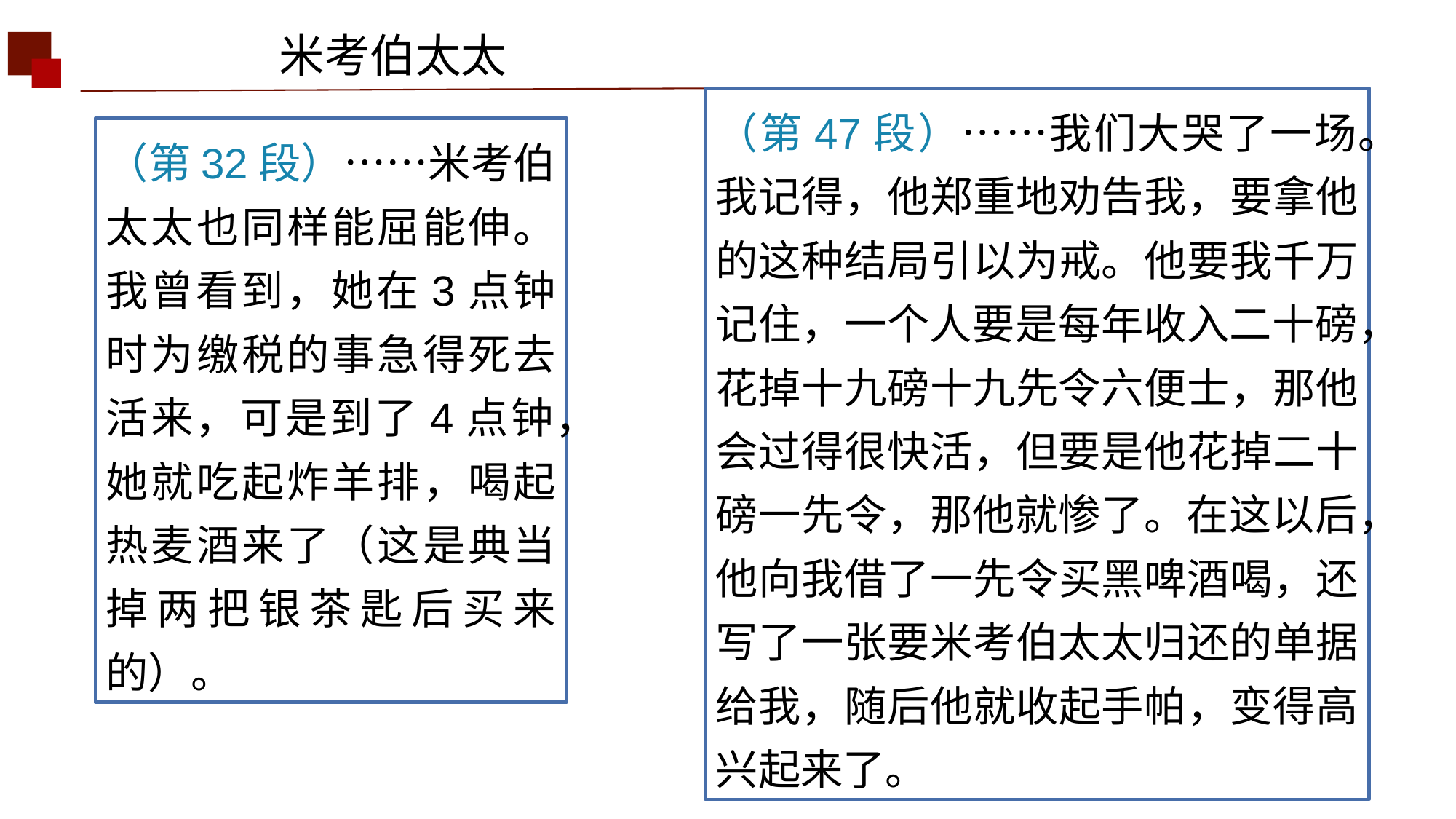

米考伯太太

（第47段）……我们大哭了一场。我记得，他郑重地劝告我，要拿他的这种结局引以为戒。他要我千万记住，一个人要是每年收入二十磅，花掉十九磅十九先令六便士，那他会过得很快活，但要是他花掉二十磅一先令，那他就惨了。在这以后，他向我借了一先令买黑啤酒喝，还写了一张要米考伯太太归还的单据给我，随后他就收起手帕，变得高兴起来了。
（第32段）……米考伯太太也同样能屈能伸。我曾看到，她在3点钟时为缴税的事急得死去活来，可是到了4点钟，她就吃起炸羊排，喝起热麦酒来了（这是典当掉两把银茶匙后买来的）。